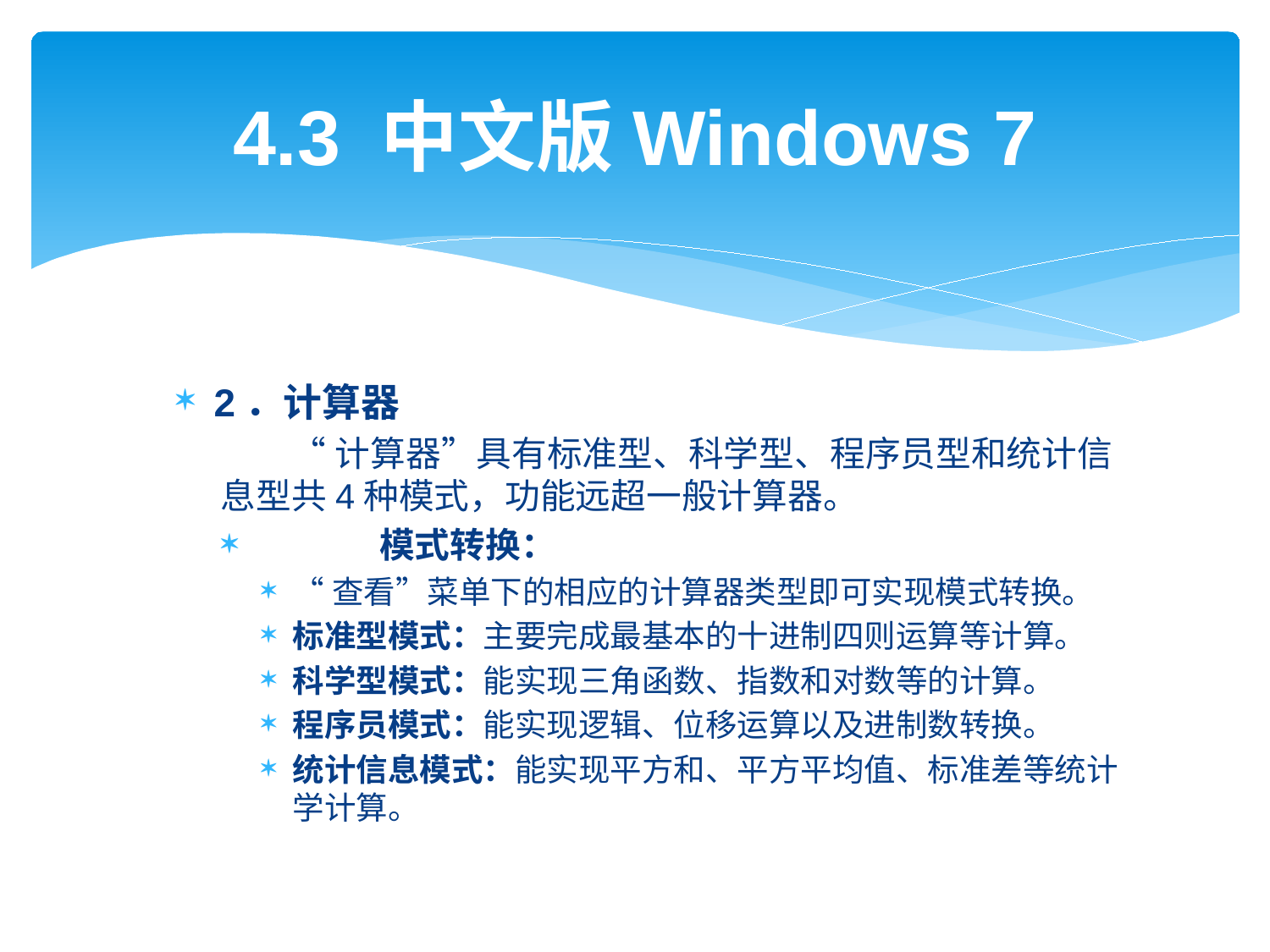

# 4.3 中文版Windows 7
2．计算器
         “计算器”具有标准型、科学型、程序员型和统计信息型共4种模式，功能远超一般计算器。
	模式转换：
“查看”菜单下的相应的计算器类型即可实现模式转换。
标准型模式：主要完成最基本的十进制四则运算等计算。
科学型模式：能实现三角函数、指数和对数等的计算。
程序员模式：能实现逻辑、位移运算以及进制数转换。
统计信息模式：能实现平方和、平方平均值、标准差等统计学计算。